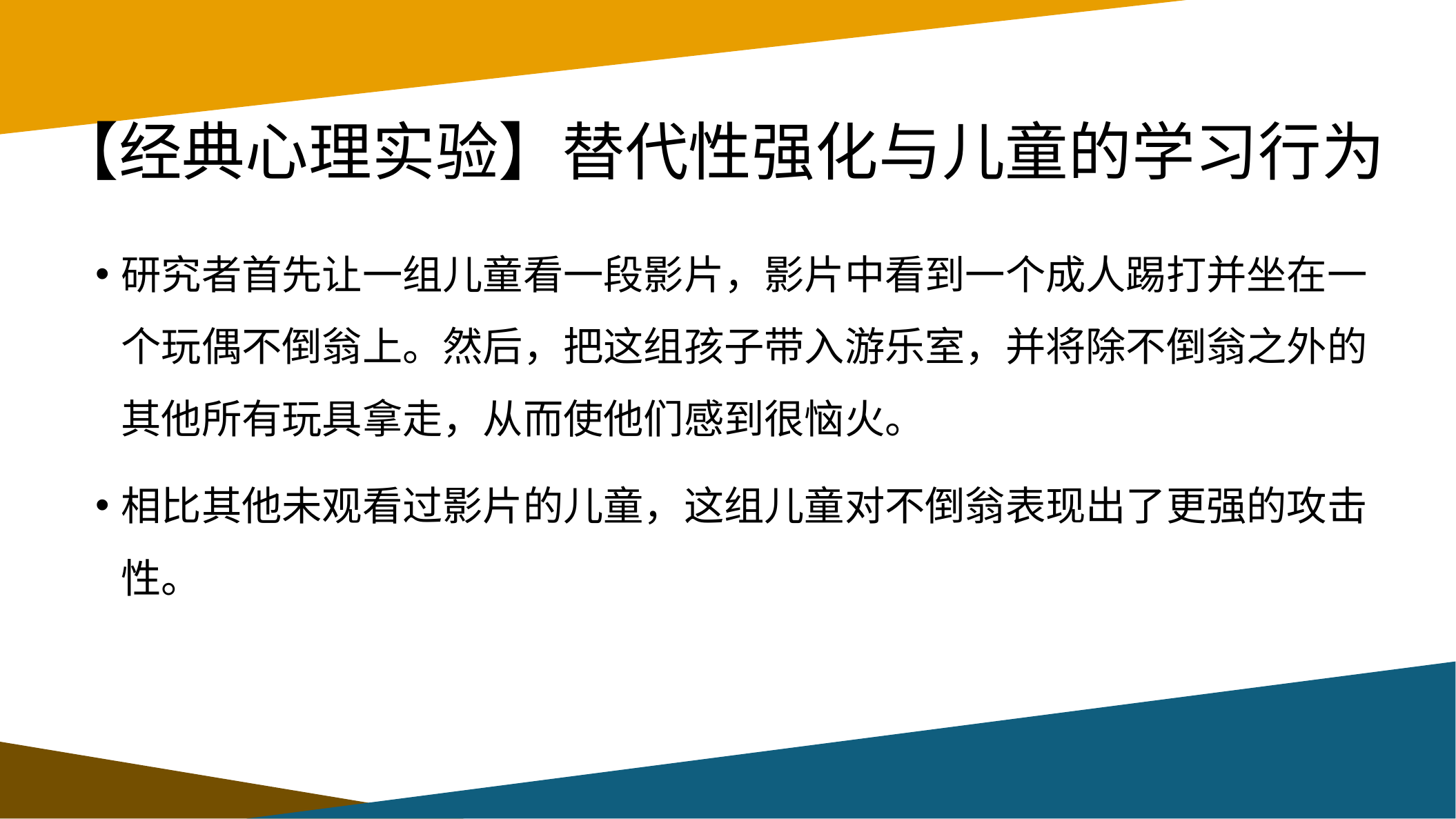

# 【经典心理实验】替代性强化与儿童的学习行为
研究者首先让一组儿童看一段影片，影片中看到一个成人踢打并坐在一个玩偶不倒翁上。然后，把这组孩子带入游乐室，并将除不倒翁之外的其他所有玩具拿走，从而使他们感到很恼火。
相比其他未观看过影片的儿童，这组儿童对不倒翁表现出了更强的攻击性。